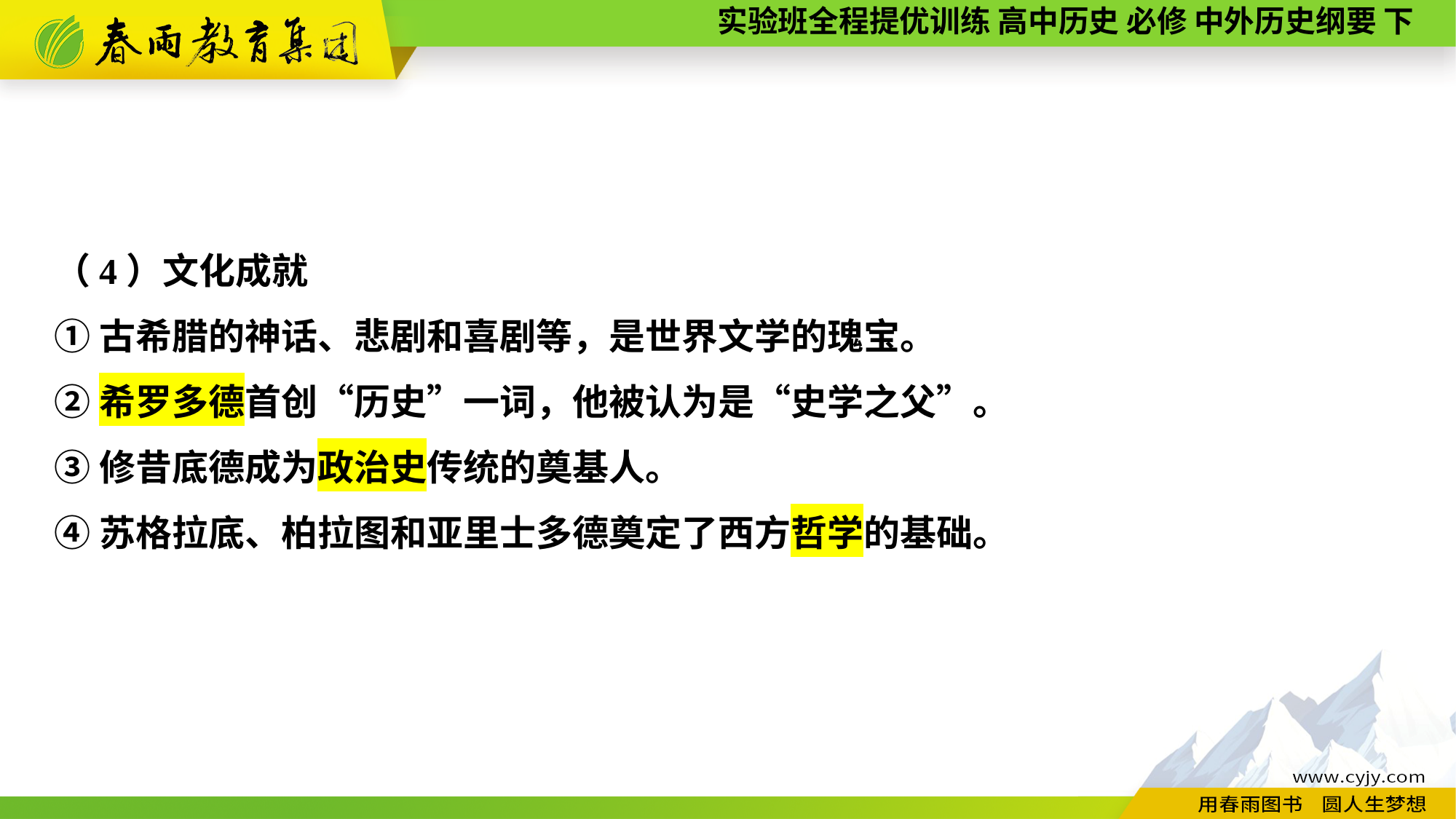

（4）文化成就
①古希腊的神话、悲剧和喜剧等，是世界文学的瑰宝。
②希罗多德首创“历史”一词，他被认为是“史学之父”。
③修昔底德成为政治史传统的奠基人。
④苏格拉底、柏拉图和亚里士多德奠定了西方哲学的基础。